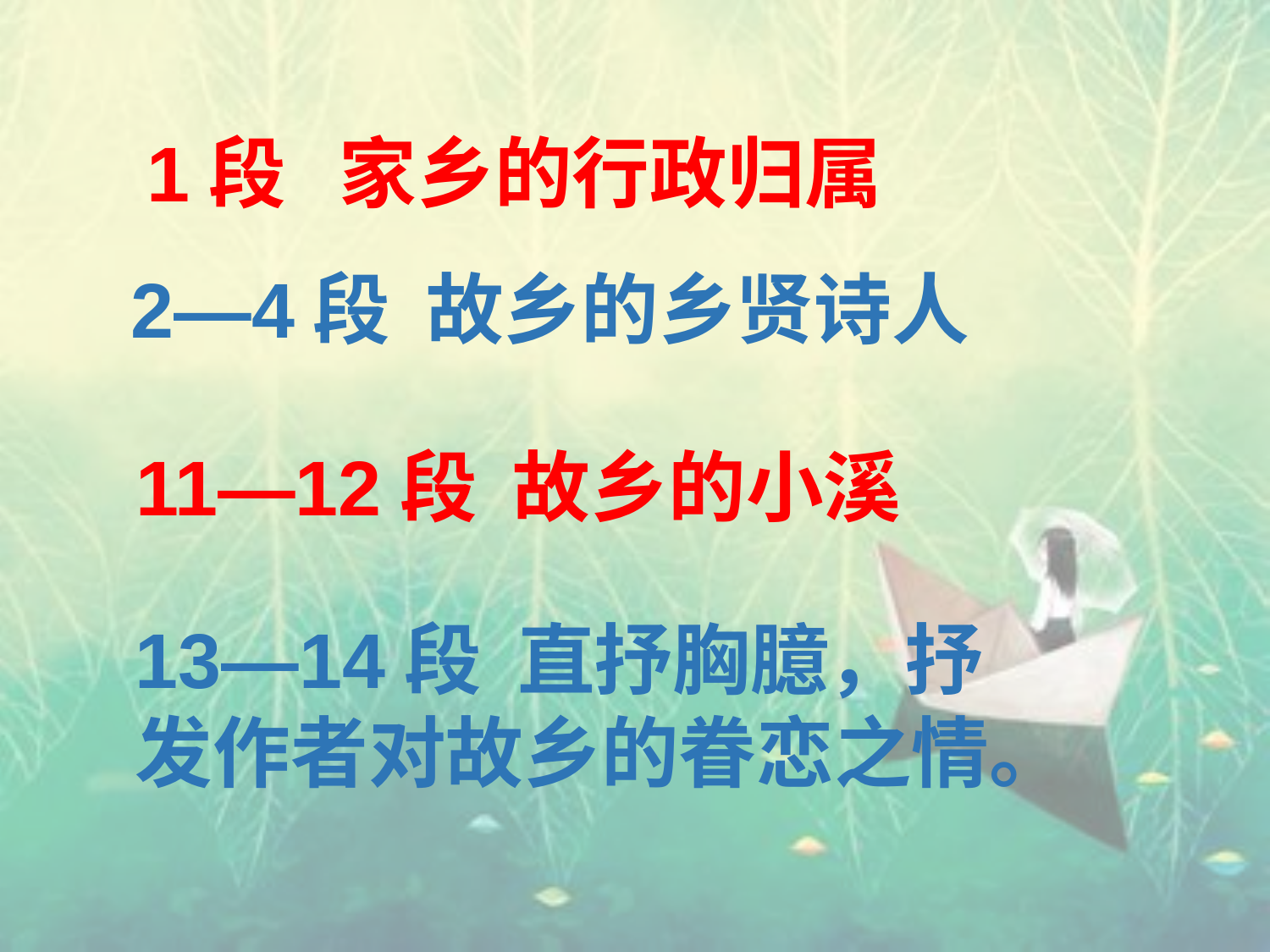

1段   家乡的行政归属
2—4段  故乡的乡贤诗人
11—12段  故乡的小溪
13—14段  直抒胸臆，抒发作者对故乡的眷恋之情。